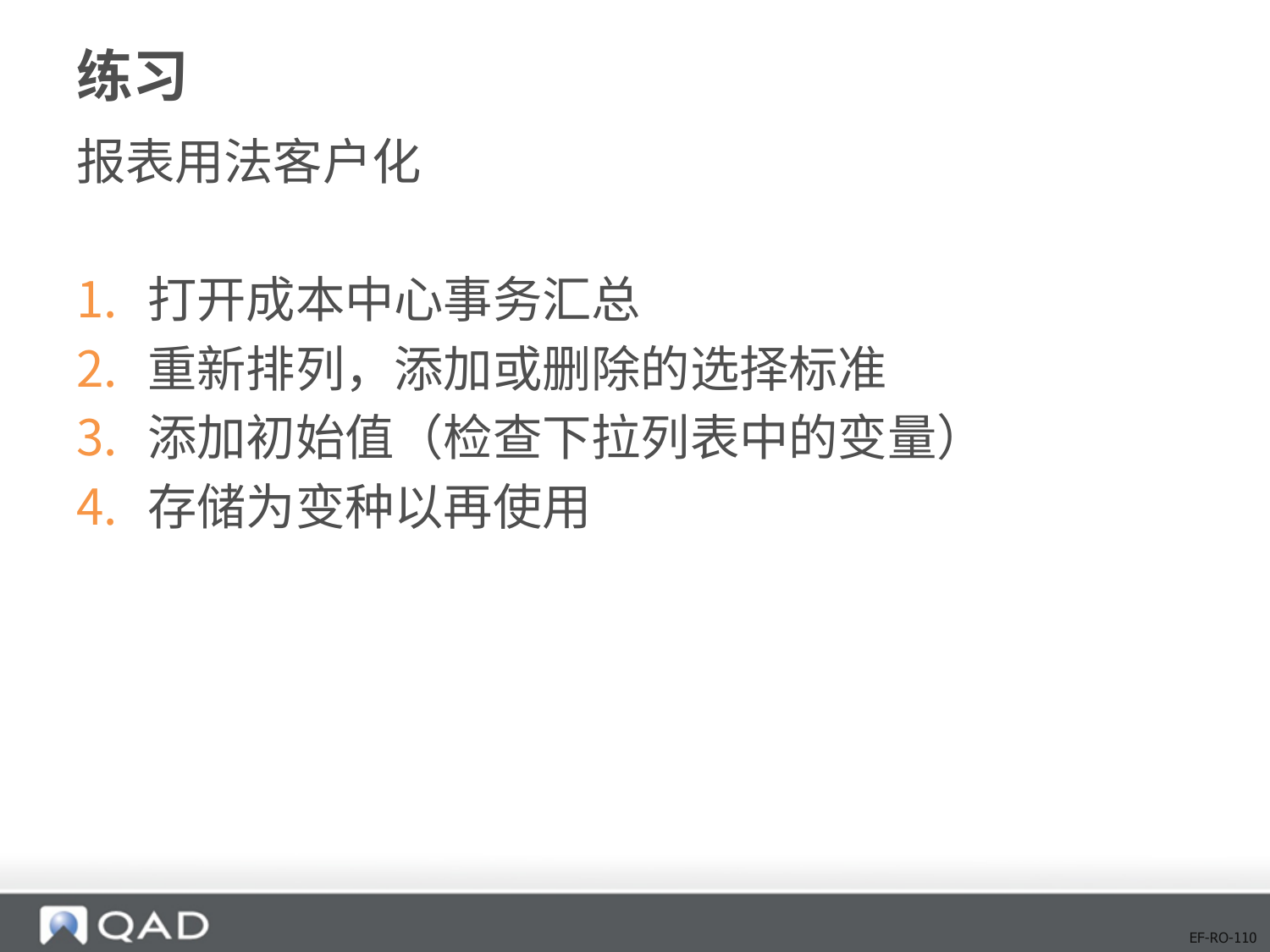

# 练习
报表用法客户化

打开成本中心事务汇总
重新排列，添加或删除的选择标准
添加初始值（检查下拉列表中的变量）
存储为变种以再使用

EF-RO-110